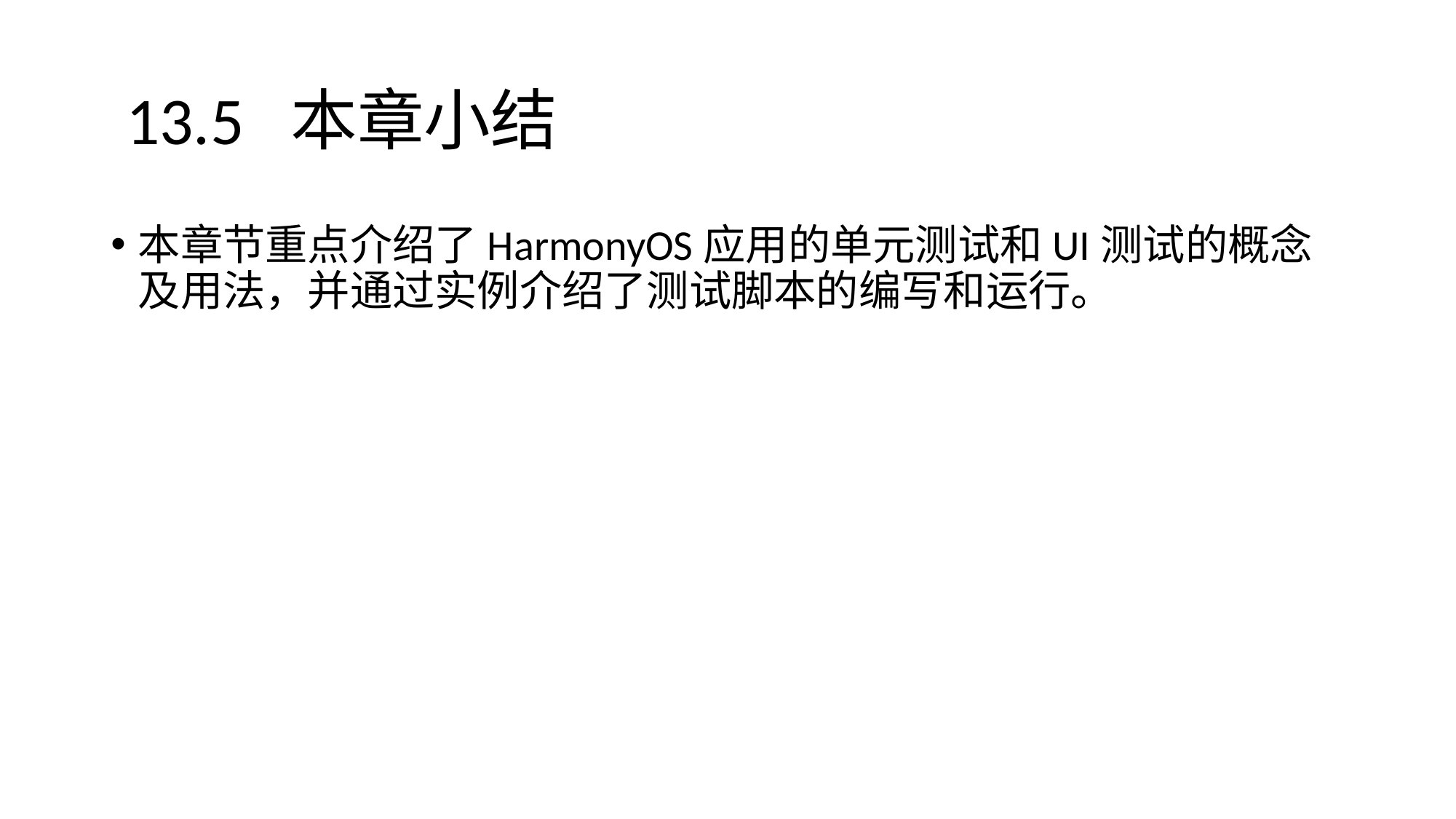

# 13.5  本章小结
本章节重点介绍了HarmonyOS应用的单元测试和UI测试的概念及用法，并通过实例介绍了测试脚本的编写和运行。